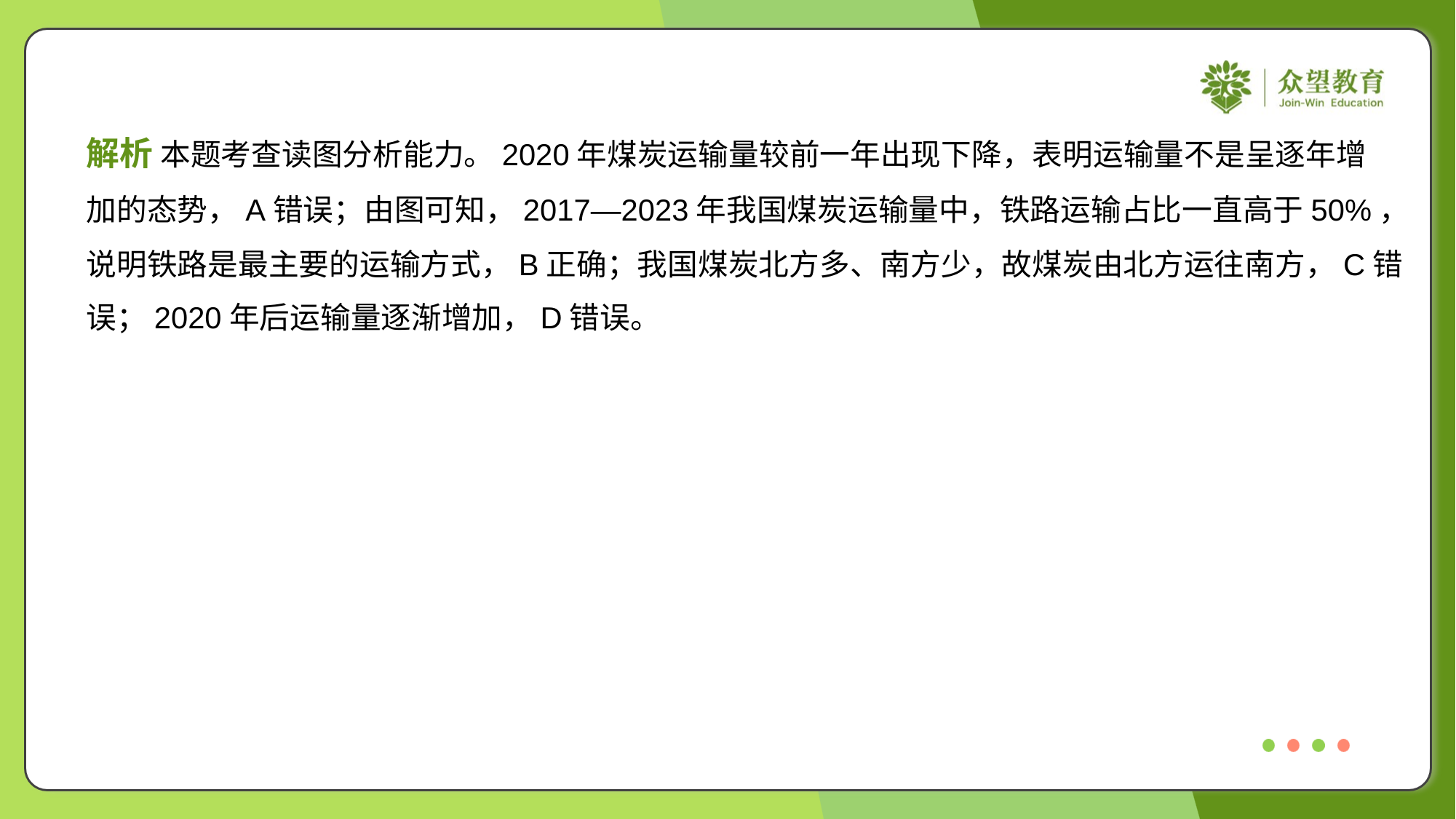

解析 本题考查读图分析能力。2020年煤炭运输量较前一年出现下降，表明运输量不是呈逐年增
加的态势，A错误；由图可知，2017—2023年我国煤炭运输量中，铁路运输占比一直高于50%，
说明铁路是最主要的运输方式，B正确；我国煤炭北方多、南方少，故煤炭由北方运往南方，C错
误；2020年后运输量逐渐增加，D错误。